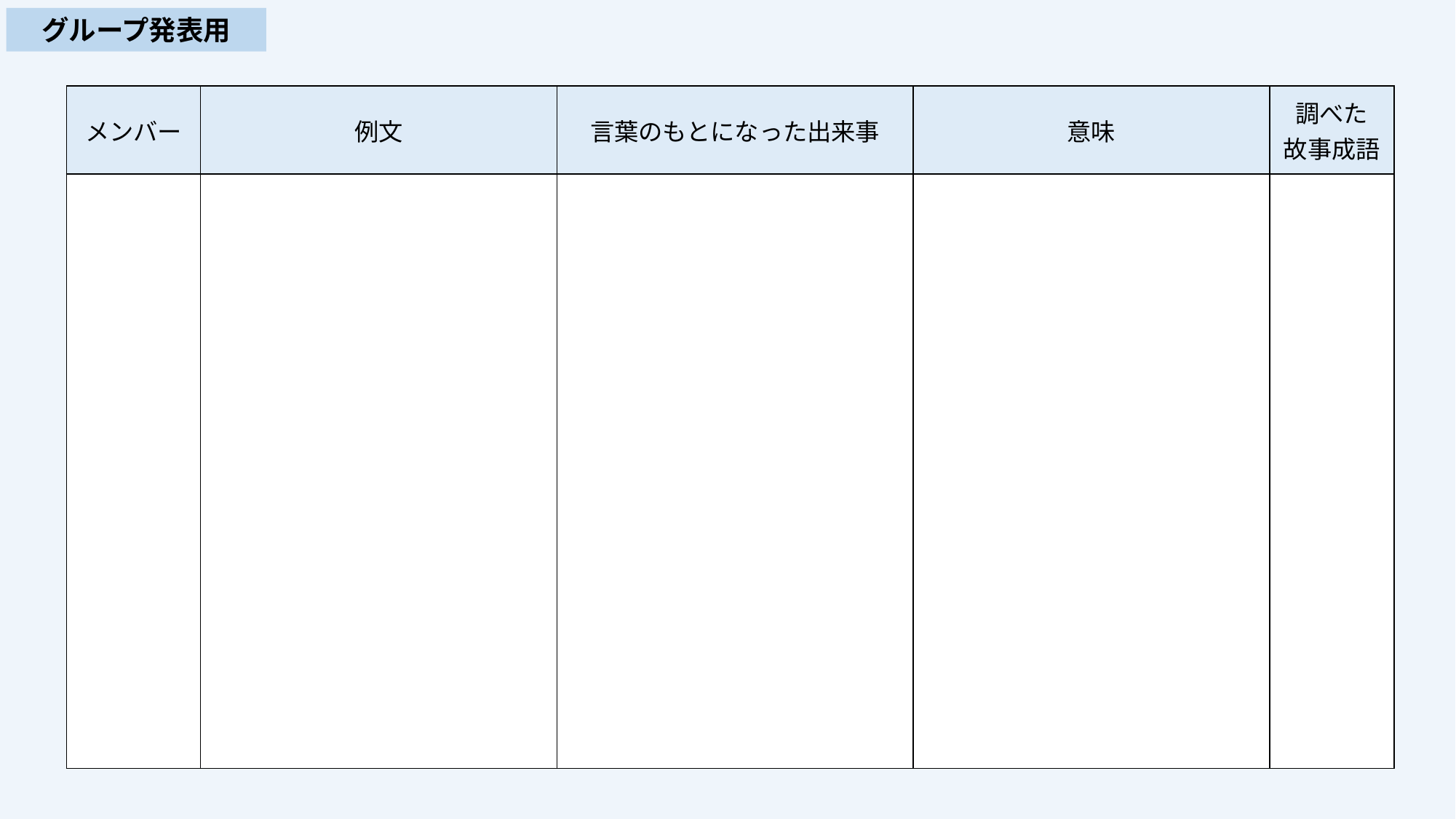

グループ発表用
| メンバー | 例文 | 言葉のもとになった出来事 | 意味 | 調べた 故事成語 |
| --- | --- | --- | --- | --- |
|  |  |  |  |  |